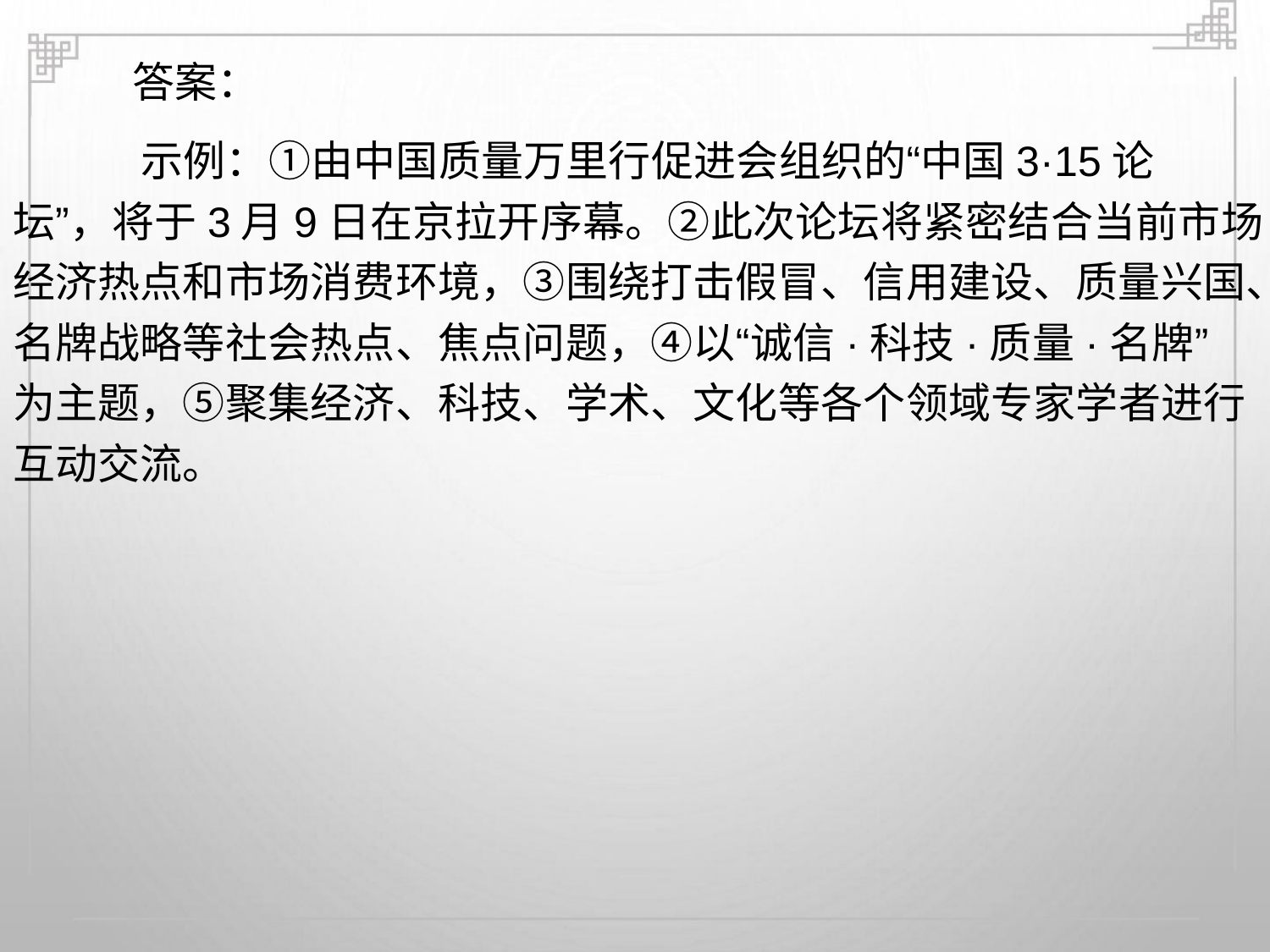

答案：
示例：①由中国质量万里行促进会组织的“中国3·15论
坛”，将于3月9日在京拉开序幕。②此次论坛将紧密结合当前市场
经济热点和市场消费环境，③围绕打击假冒、信用建设、质量兴国、
名牌战略等社会热点、焦点问题，④以“诚信·科技·质量·名牌”
为主题，⑤聚集经济、科技、学术、文化等各个领域专家学者进行
互动交流。